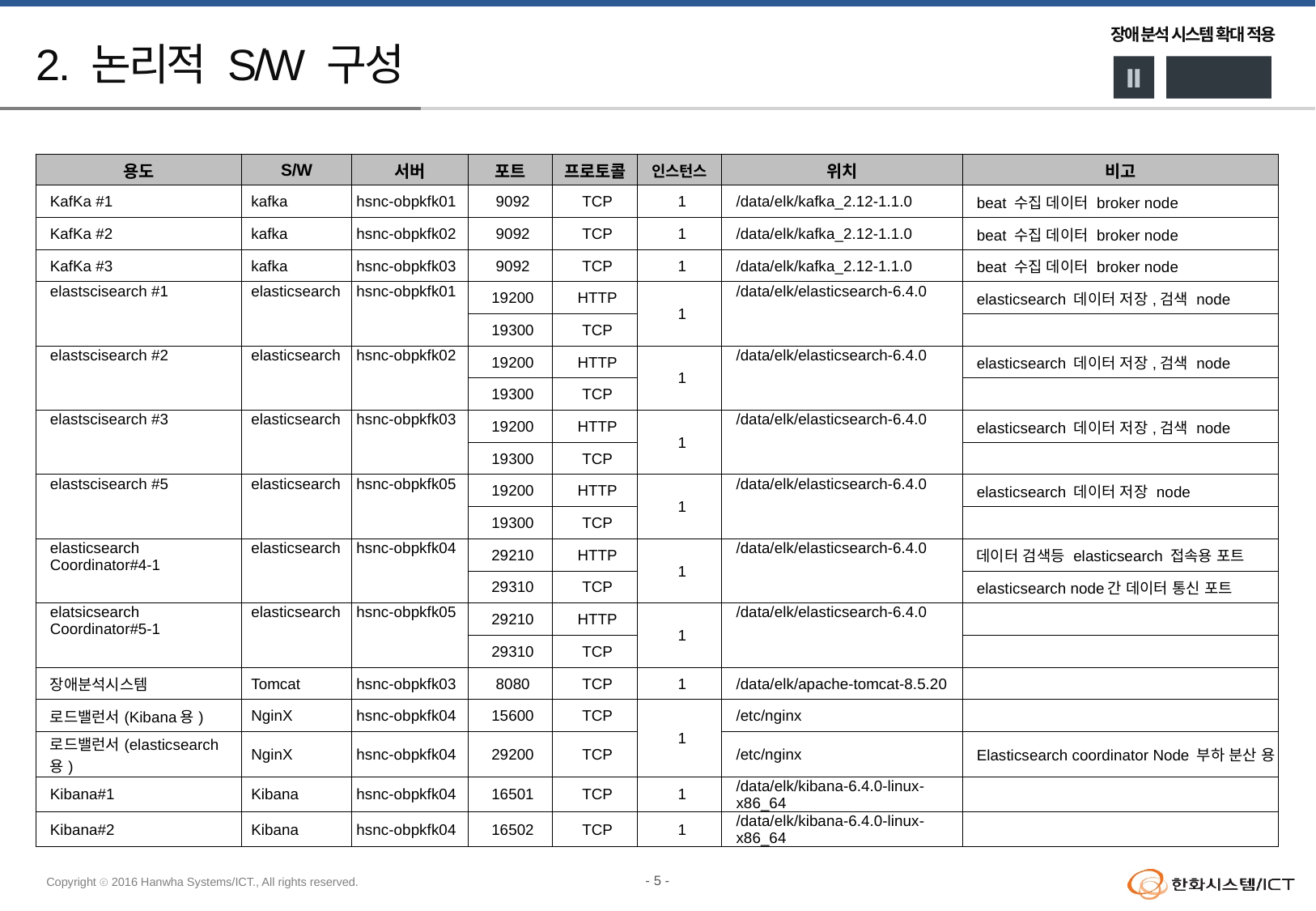

# 2. 논리적 S/W 구성
| 용도 | S/W | 서버 | 포트 | 프로토콜 | 인스턴스 | 위치 | 비고 |
| --- | --- | --- | --- | --- | --- | --- | --- |
| KafKa #1 | kafka | hsnc-obpkfk01 | 9092 | TCP | 1 | /data/elk/kafka\_2.12-1.1.0 | beat 수집 데이터 broker node |
| KafKa #2 | kafka | hsnc-obpkfk02 | 9092 | TCP | 1 | /data/elk/kafka\_2.12-1.1.0 | beat 수집 데이터 broker node |
| KafKa #3 | kafka | hsnc-obpkfk03 | 9092 | TCP | 1 | /data/elk/kafka\_2.12-1.1.0 | beat 수집 데이터 broker node |
| elastscisearch #1 | elasticsearch | hsnc-obpkfk01 | 19200 | HTTP | 1 | /data/elk/elasticsearch-6.4.0 | elasticsearch 데이터 저장,검색 node |
|  |  |  | 19300 | TCP |  |  |  |
| elastscisearch #2 | elasticsearch | hsnc-obpkfk02 | 19200 | HTTP | 1 | /data/elk/elasticsearch-6.4.0 | elasticsearch 데이터 저장,검색 node |
|  |  |  | 19300 | TCP |  |  |  |
| elastscisearch #3 | elasticsearch | hsnc-obpkfk03 | 19200 | HTTP | 1 | /data/elk/elasticsearch-6.4.0 | elasticsearch 데이터 저장,검색 node |
|  |  |  | 19300 | TCP |  |  |  |
| elastscisearch #5 | elasticsearch | hsnc-obpkfk05 | 19200 | HTTP | 1 | /data/elk/elasticsearch-6.4.0 | elasticsearch 데이터 저장 node |
|  |  |  | 19300 | TCP |  |  |  |
| elasticsearch Coordinator#4-1 | elasticsearch | hsnc-obpkfk04 | 29210 | HTTP | 1 | /data/elk/elasticsearch-6.4.0 | 데이터 검색등 elasticsearch 접속용 포트 |
|  |  |  | 29310 | TCP |  |  | elasticsearch node간 데이터 통신 포트 |
| elatsicsearch Coordinator#5-1 | elasticsearch | hsnc-obpkfk05 | 29210 | HTTP | 1 | /data/elk/elasticsearch-6.4.0 |  |
|  |  |  | 29310 | TCP |  |  |  |
| 장애분석시스템 | Tomcat | hsnc-obpkfk03 | 8080 | TCP | 1 | /data/elk/apache-tomcat-8.5.20 |  |
| 로드밸런서(Kibana용) | NginX | hsnc-obpkfk04 | 15600 | TCP | 1 | /etc/nginx |  |
| 로드밸런서(elasticsearch용) | NginX | hsnc-obpkfk04 | 29200 | TCP |  | /etc/nginx | Elasticsearch coordinator Node 부하 분산 용 |
| Kibana#1 | Kibana | hsnc-obpkfk04 | 16501 | TCP | 1 | /data/elk/kibana-6.4.0-linux-x86\_64 |  |
| Kibana#2 | Kibana | hsnc-obpkfk04 | 16502 | TCP | 1 | /data/elk/kibana-6.4.0-linux-x86\_64 |  |